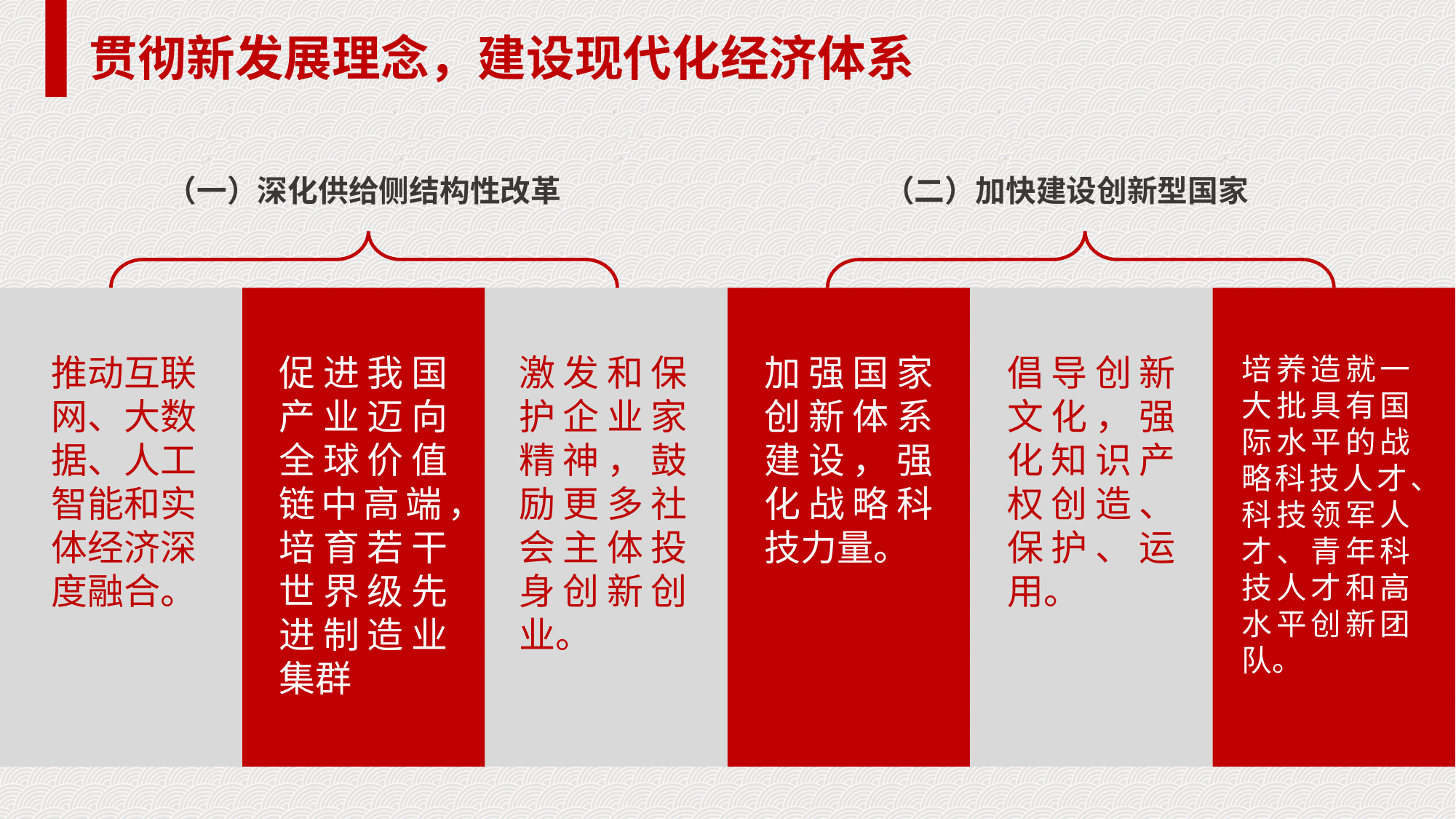

贯彻新发展理念，建设现代化经济体系
（一）深化供给侧结构性改革
（二）加快建设创新型国家

推动互联网、大数据、人工智能和实体经济深度融合。
促进我国产业迈向全球价值链中高端，培育若干世界级先进制造业集群
激发和保护企业家精神，鼓励更多社会主体投身创新创业。
加强国家创新体系建设，强化战略科技力量。
倡导创新文化，强化知识产权创造、保护、运用。
培养造就一大批具有国际水平的战略科技人才、科技领军人才、青年科技人才和高水平创新团队。